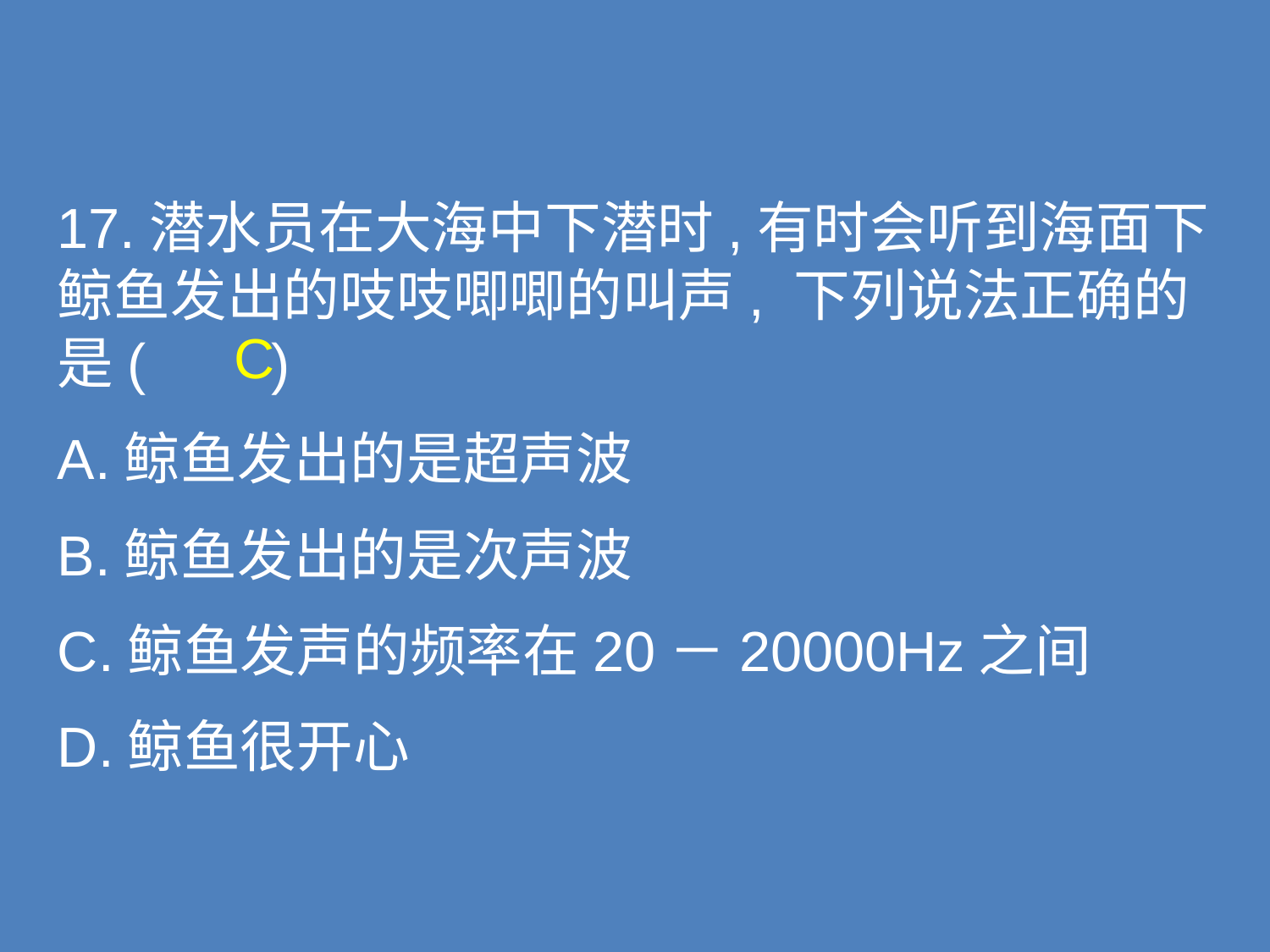

17.潜水员在大海中下潜时,有时会听到海面下鲸鱼发出的吱吱唧唧的叫声, 下列说法正确的是(        )
A.鲸鱼发出的是超声波
B.鲸鱼发出的是次声波
C.鲸鱼发声的频率在20－20000Hz之间
D.鲸鱼很开心
C